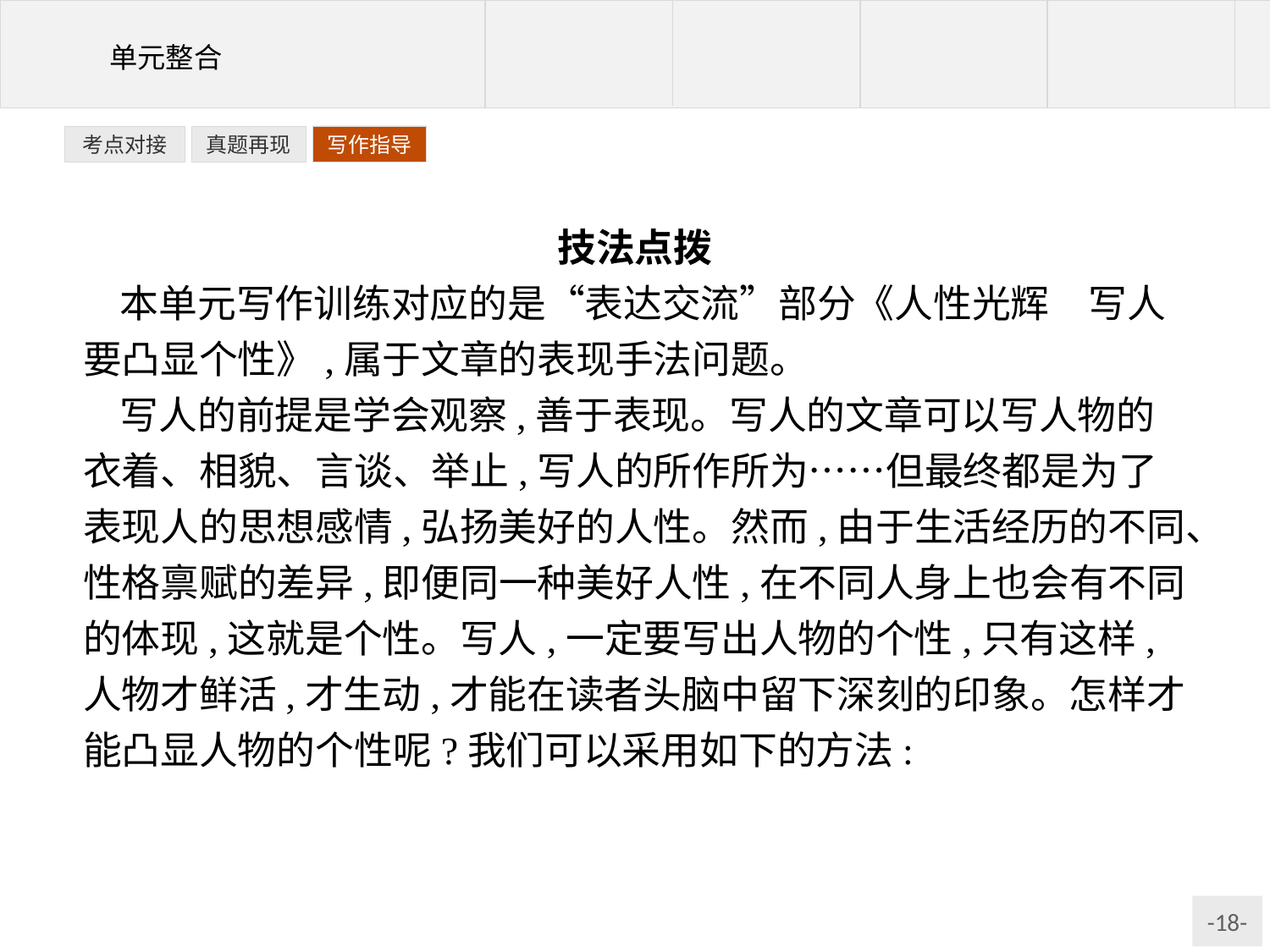

写作指导
考点对接
真题再现
技法点拨
本单元写作训练对应的是“表达交流”部分《人性光辉　写人要凸显个性》,属于文章的表现手法问题。
写人的前提是学会观察,善于表现。写人的文章可以写人物的衣着、相貌、言谈、举止,写人的所作所为……但最终都是为了表现人的思想感情,弘扬美好的人性。然而,由于生活经历的不同、性格禀赋的差异,即便同一种美好人性,在不同人身上也会有不同的体现,这就是个性。写人,一定要写出人物的个性,只有这样,人物才鲜活,才生动,才能在读者头脑中留下深刻的印象。怎样才能凸显人物的个性呢?我们可以采用如下的方法: